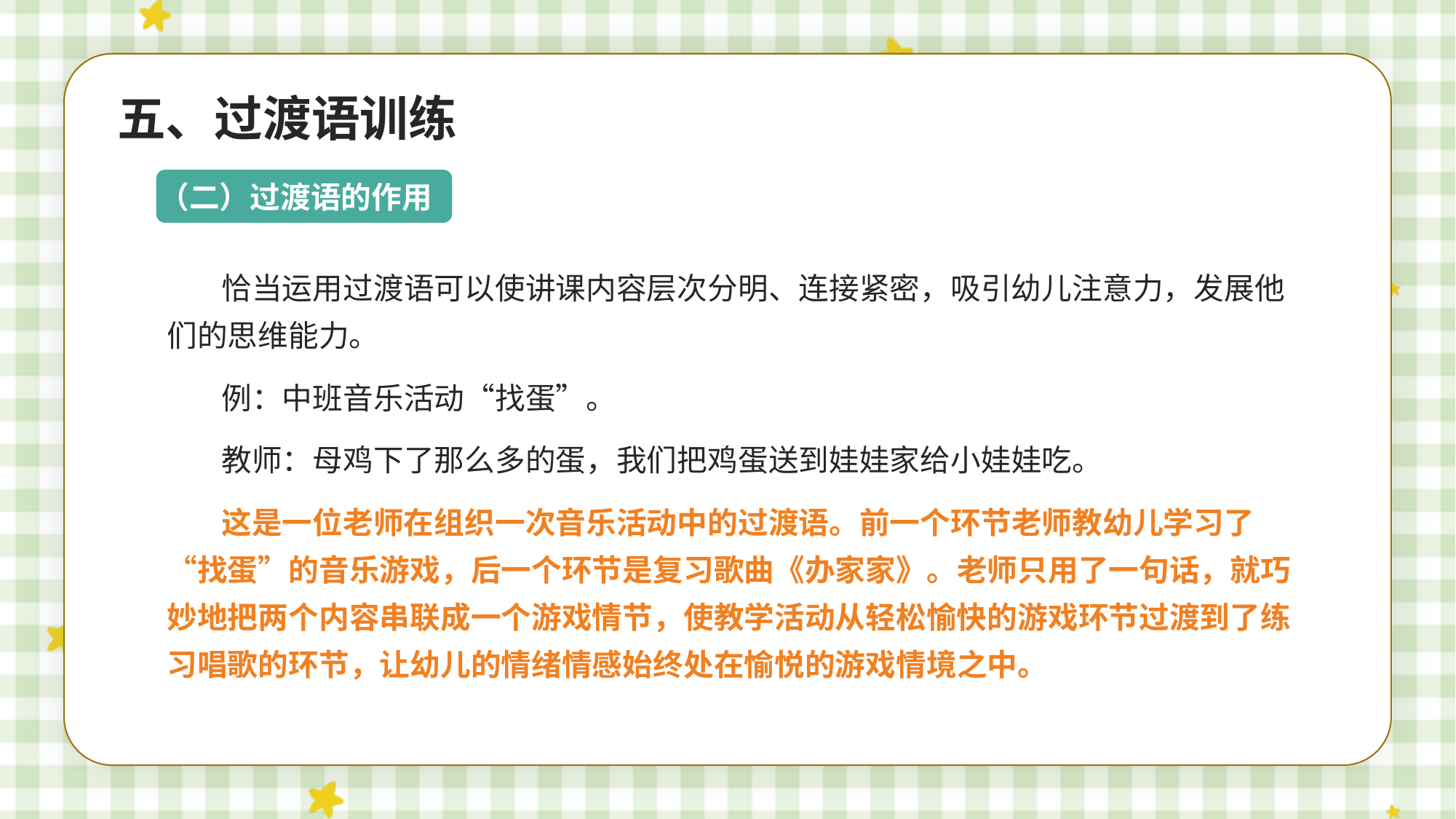

五、过渡语训练
（二）过渡语的作用
恰当运用过渡语可以使讲课内容层次分明、连接紧密，吸引幼儿注意力，发展他们的思维能力。
例：中班音乐活动“找蛋”。
教师：母鸡下了那么多的蛋，我们把鸡蛋送到娃娃家给小娃娃吃。
这是一位老师在组织一次音乐活动中的过渡语。前一个环节老师教幼儿学习了“找蛋”的音乐游戏，后一个环节是复习歌曲《办家家》。老师只用了一句话，就巧妙地把两个内容串联成一个游戏情节，使教学活动从轻松愉快的游戏环节过渡到了练习唱歌的环节，让幼儿的情绪情感始终处在愉悦的游戏情境之中。